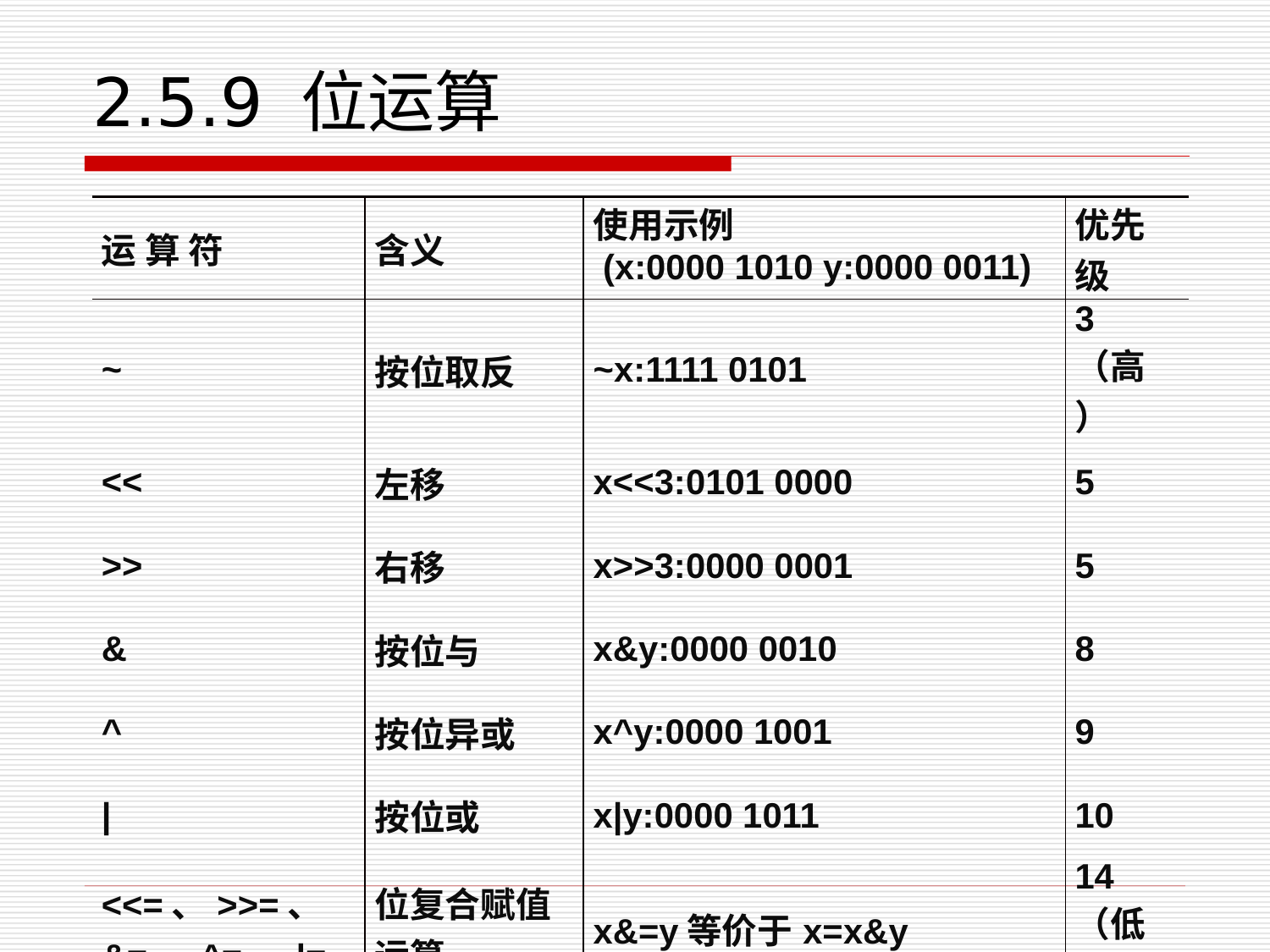

# 2.5.9 位运算
| 运 算 符 | 含义 | 使用示例 (x:0000 1010 y:0000 0011) | 优先级 |
| --- | --- | --- | --- |
| ~ | 按位取反 | ~x:1111 0101 | 3（高） |
| << | 左移 | x<<3:0101 0000 | 5 |
| >> | 右移 | x>>3:0000 0001 | 5 |
| & | 按位与 | x&y:0000 0010 | 8 |
| ^ | 按位异或 | x^y:0000 1001 | 9 |
| | | 按位或 | x|y:0000 1011 | 10 |
| <<=、>>=、&=、^=、|= | 位复合赋值运算 | x&=y等价于x=x&y | 14（低） |